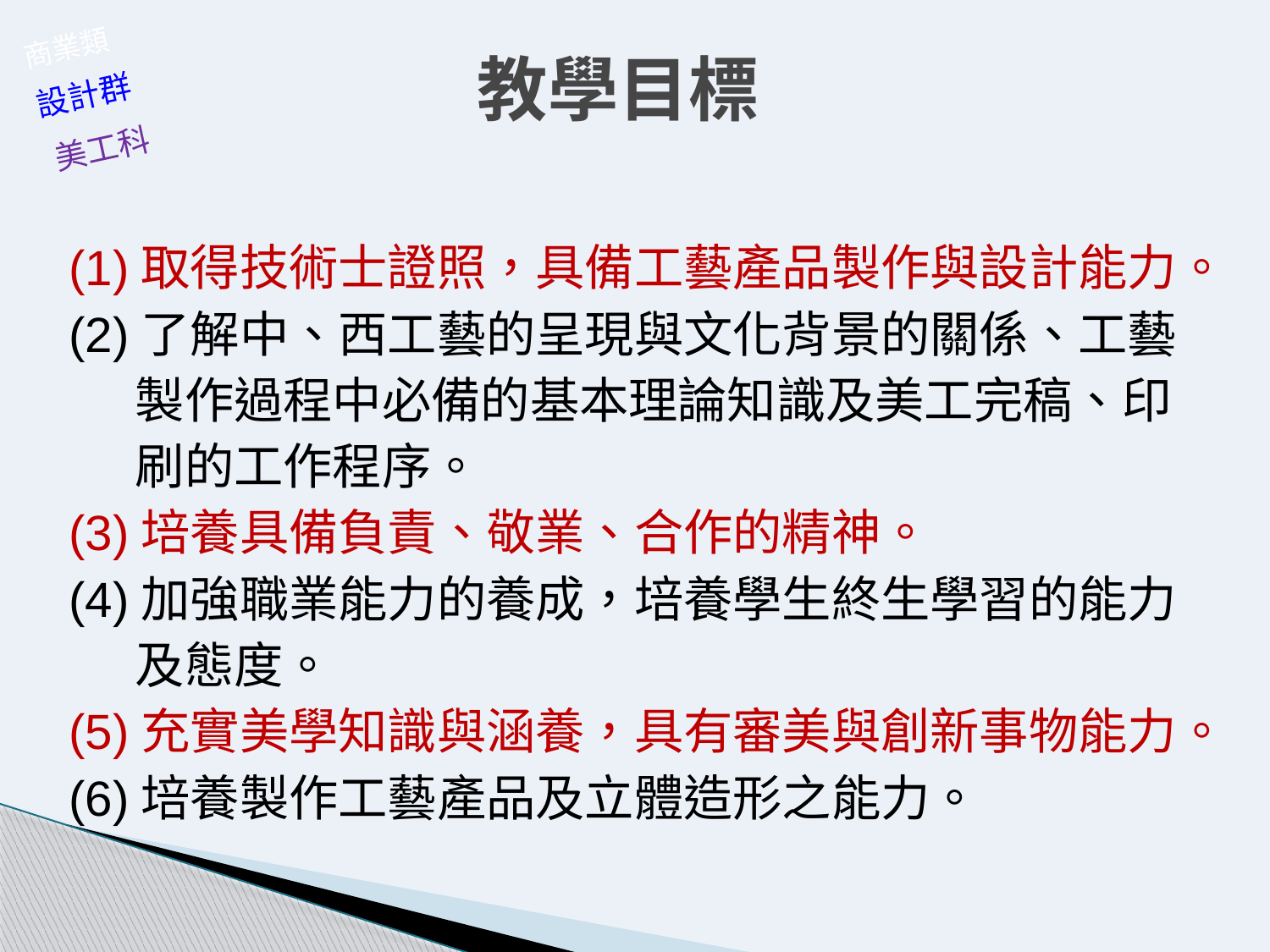

# 教學目標
商業類

設計群
美工科
(1)取得技術士證照，具備工藝產品製作與設計能力。
(2)了解中、西工藝的呈現與文化背景的關係、工藝
     製作過程中必備的基本理論知識及美工完稿、印
     刷的工作程序。
(3)培養具備負責、敬業、合作的精神。
(4)加強職業能力的養成，培養學生終生學習的能力
     及態度。
(5)充實美學知識與涵養，具有審美與創新事物能力。
(6)培養製作工藝產品及立體造形之能力。